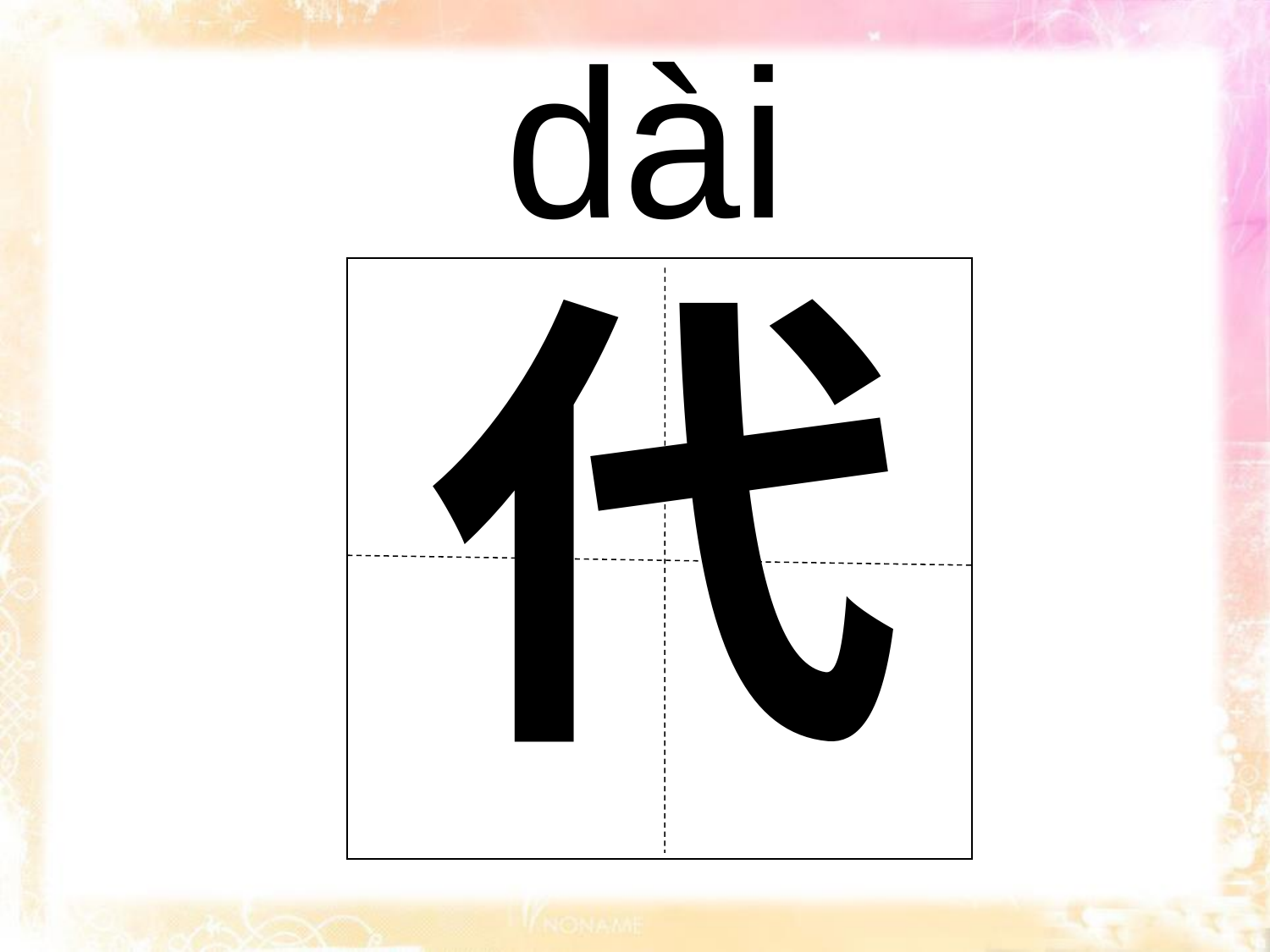

dài
代
|  |
| --- |